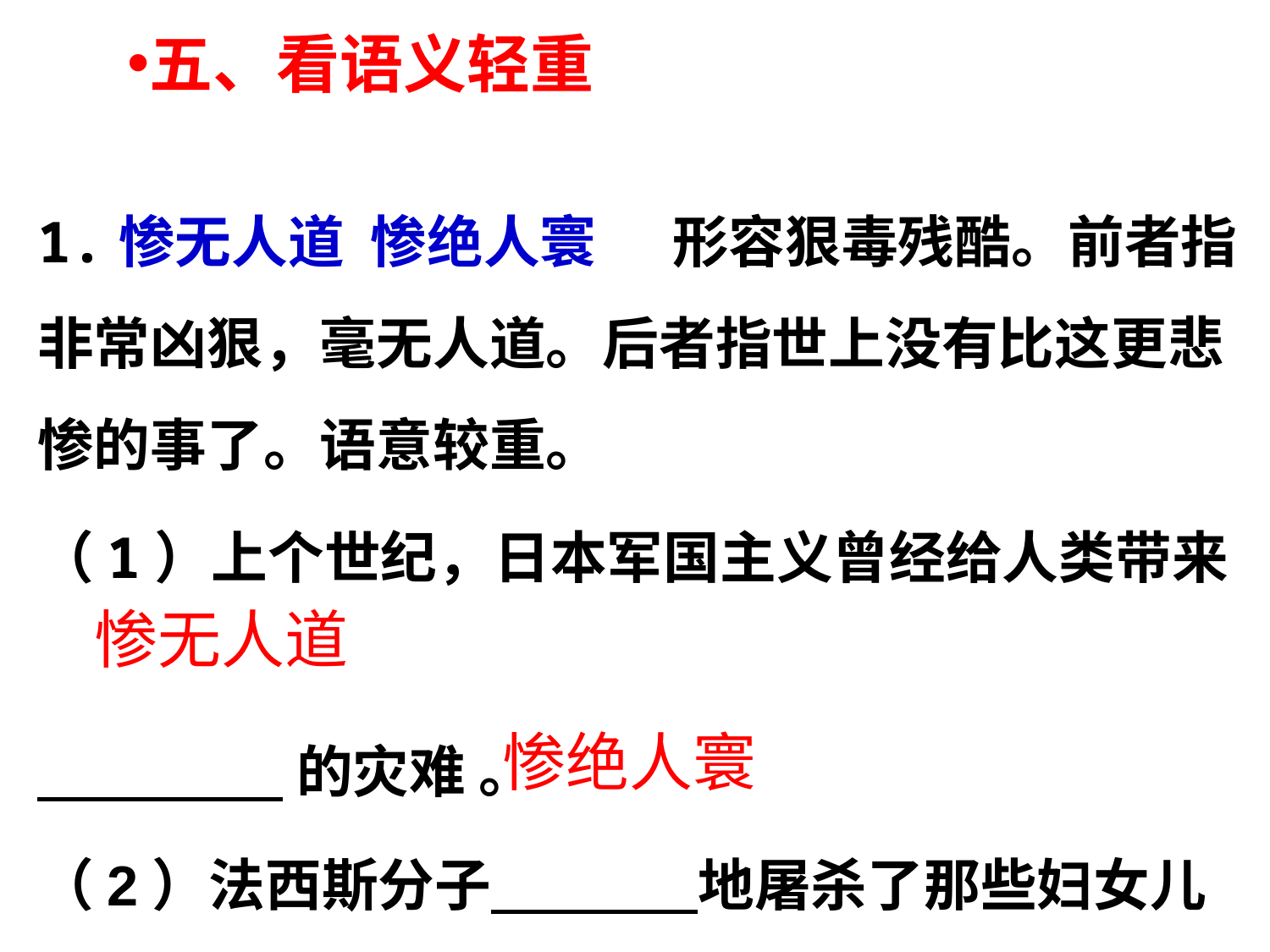

五、看语义轻重
1.惨无人道  惨绝人寰	形容狠毒残酷。前者指非常凶狠，毫无人道。后者指世上没有比这更悲惨的事了。语意较重。
（1）上个世纪，日本军国主义曾经给人类带来
                   的灾难 。
（2）法西斯分子                地屠杀了那些妇女儿童。
惨无人道
 惨绝人寰